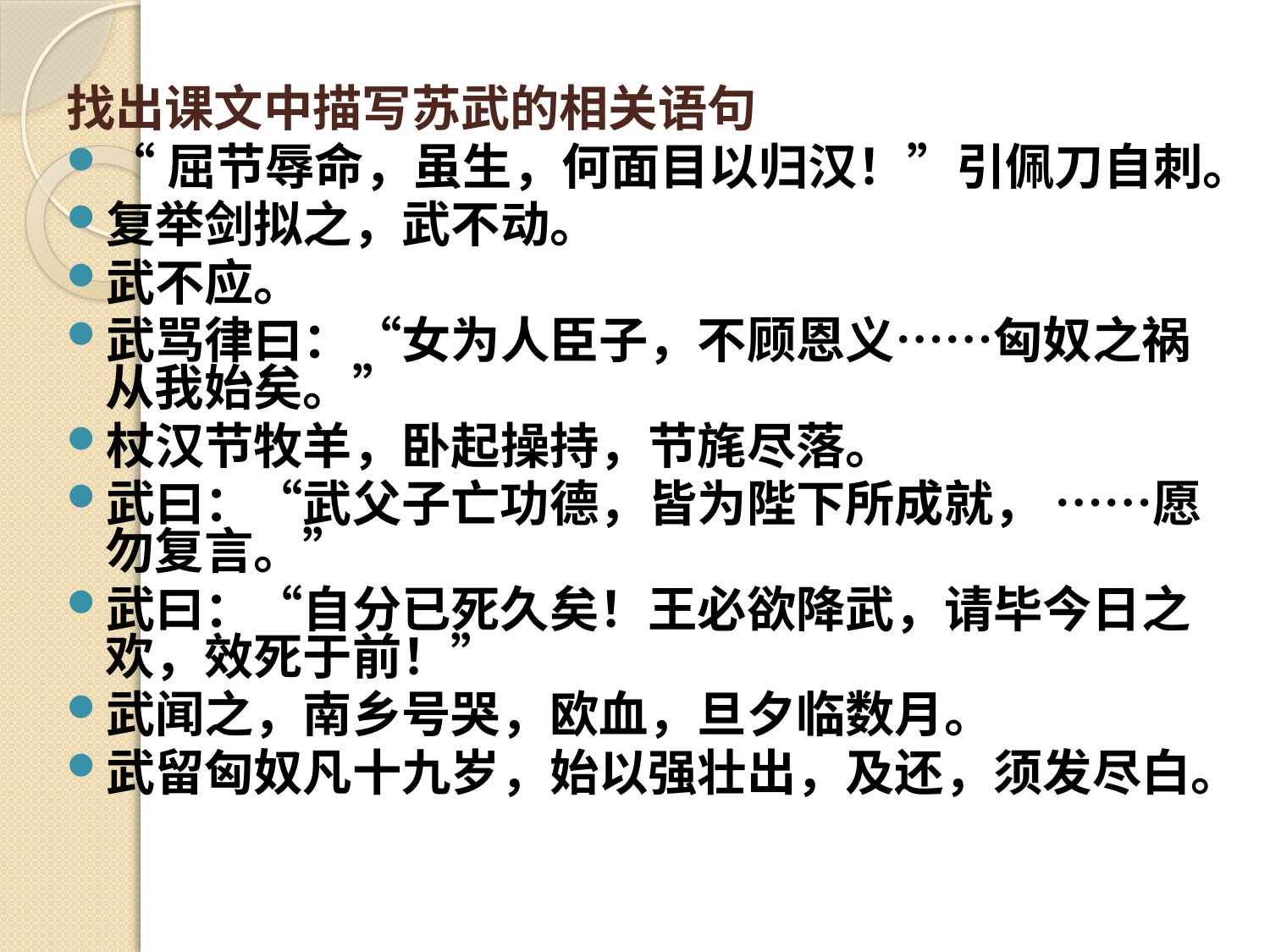

找出课文中描写苏武的相关语句
“屈节辱命，虽生，何面目以归汉！”引佩刀自刺。
复举剑拟之，武不动。
武不应。
武骂律曰：“女为人臣子，不顾恩义……匈奴之祸从我始矣。”
杖汉节牧羊，卧起操持，节旄尽落。
武曰：“武父子亡功德，皆为陛下所成就， ……愿勿复言。”
武曰：“自分已死久矣！王必欲降武，请毕今日之欢，效死于前！”
武闻之，南乡号哭，欧血，旦夕临数月。
武留匈奴凡十九岁，始以强壮出，及还，须发尽白。